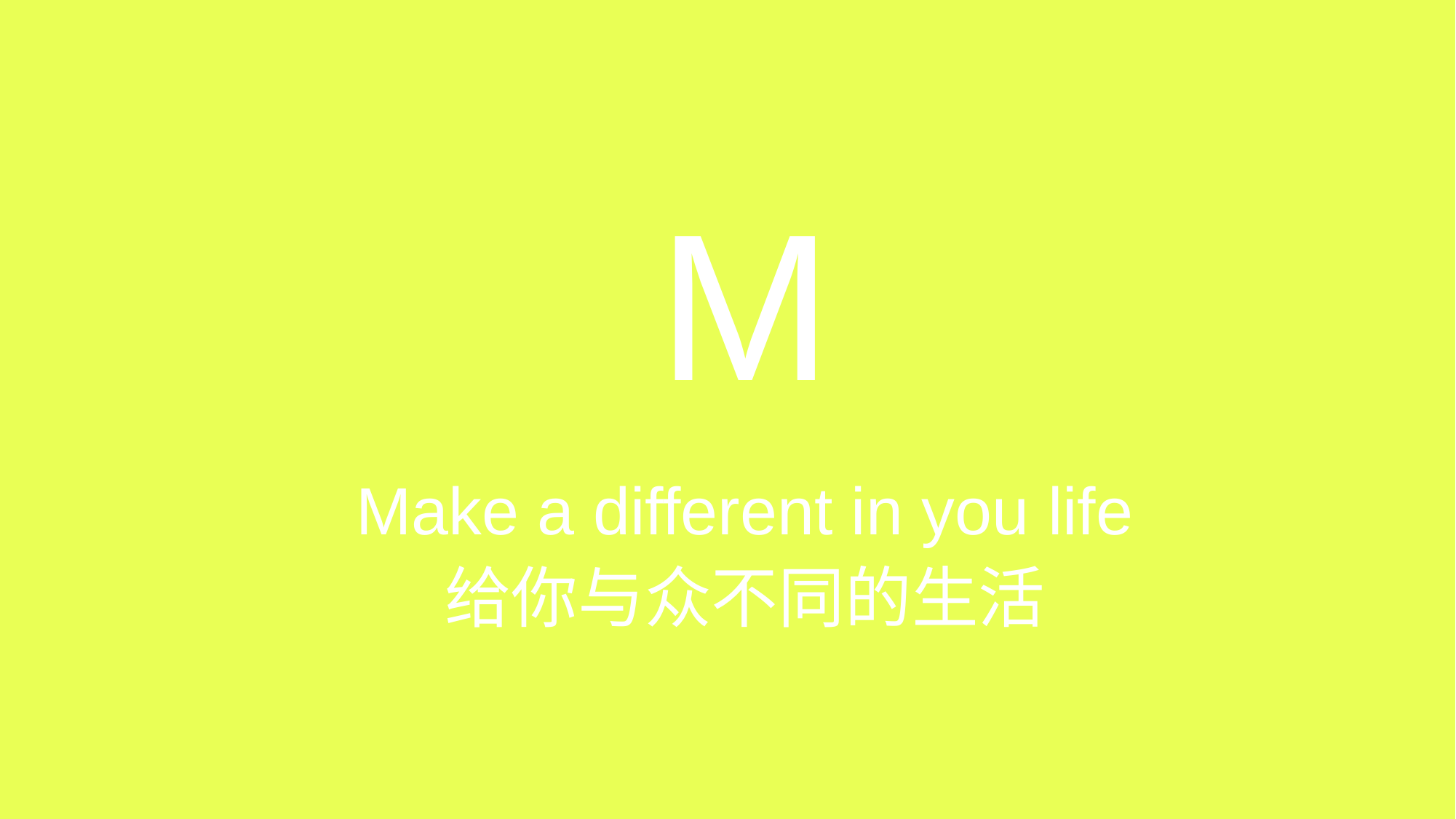

# M
Make a different in you life
给你与众不同的生活